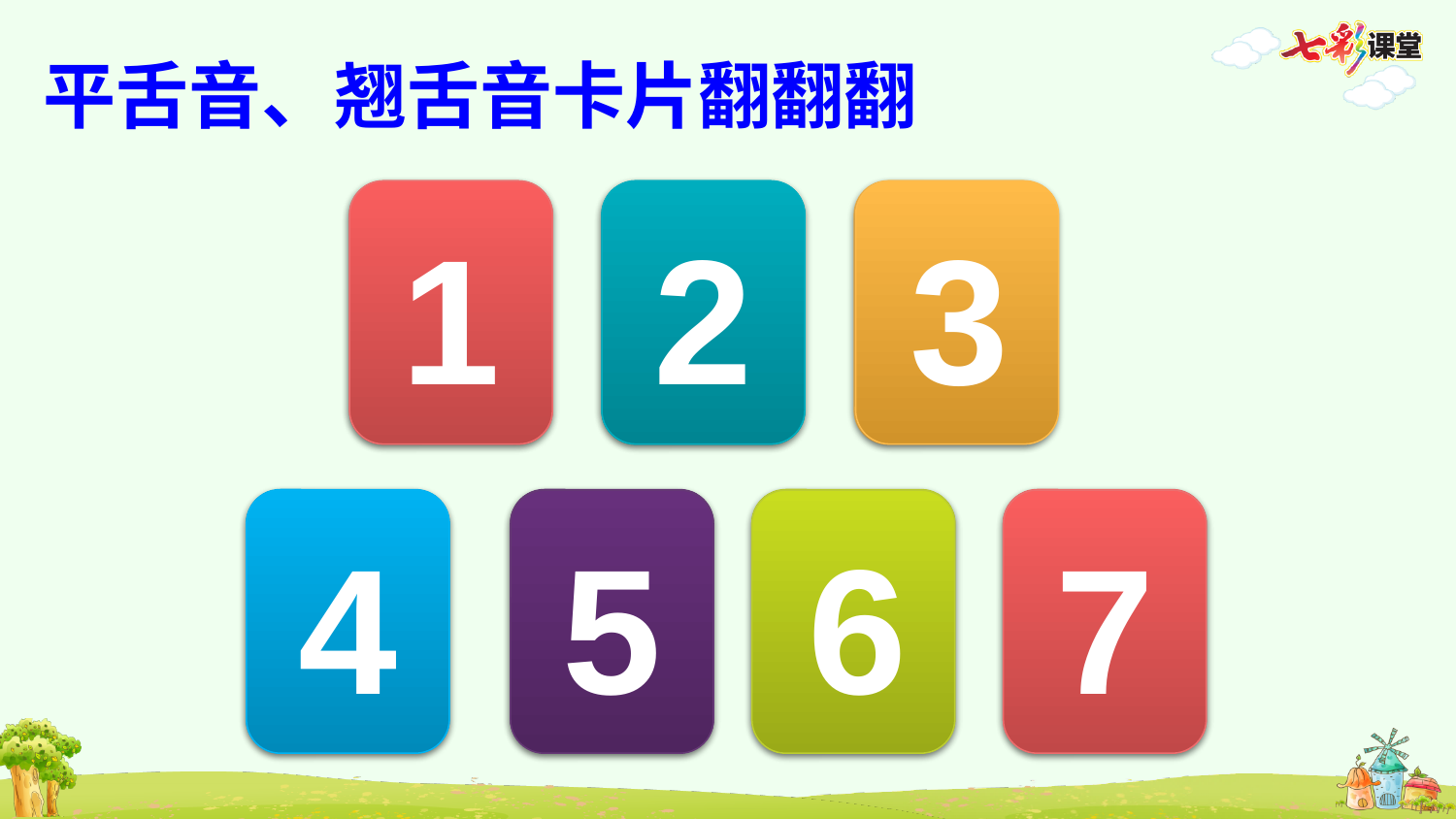

平舌音、翘舌音卡片翻翻翻

z

1

s

2

c

3

zh

r

sh

ch

6

7

4

5